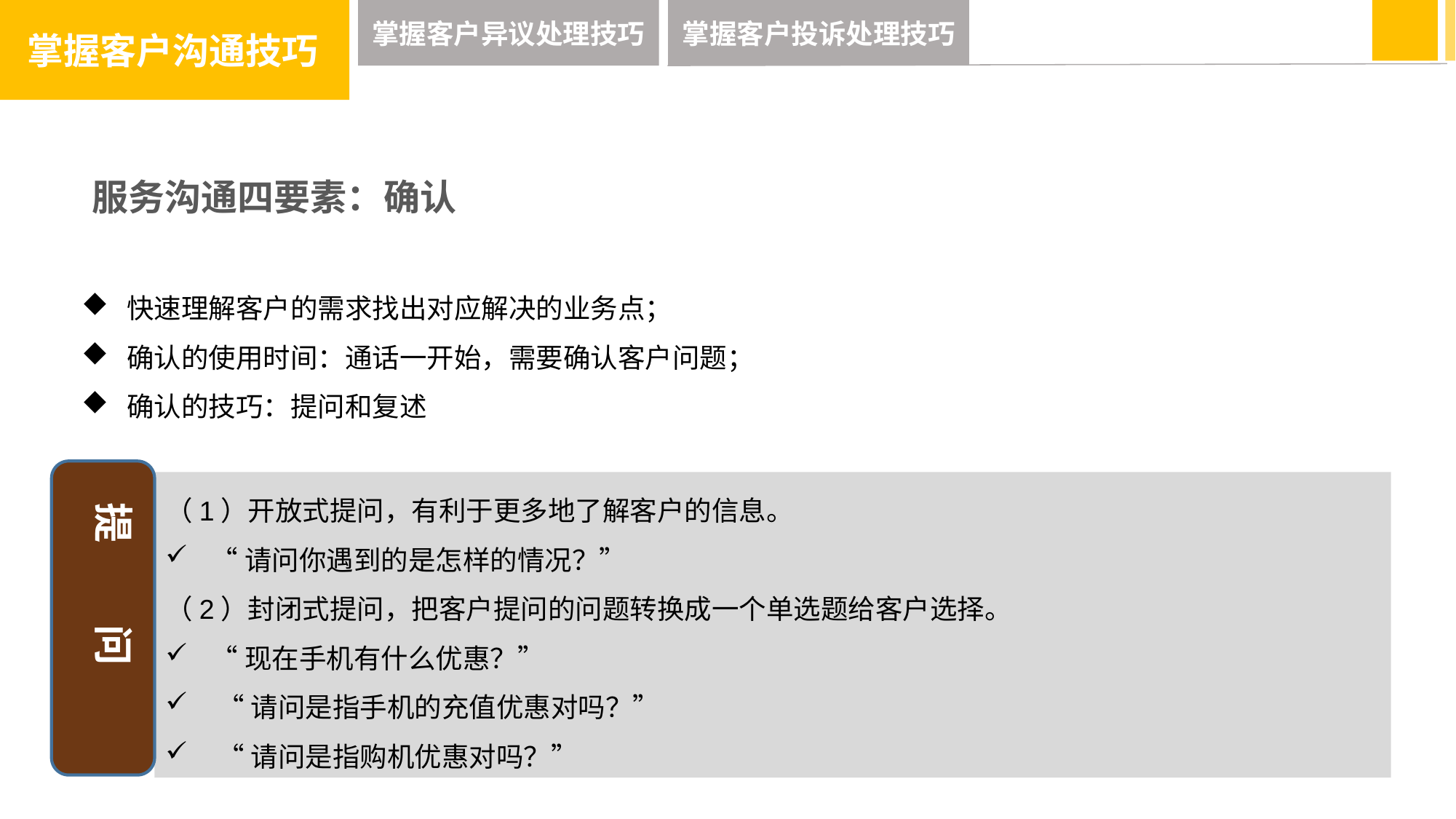

掌握客户沟通技巧
掌握客户异议处理技巧
掌握客户投诉处理技巧

服务沟通四要素：确认
快速理解客户的需求找出对应解决的业务点；
确认的使用时间：通话一开始，需要确认客户问题；
确认的技巧：提问和复述

（1）开放式提问，有利于更多地了解客户的信息。
“请问你遇到的是怎样的情况？”
（2）封闭式提问，把客户提问的问题转换成一个单选题给客户选择。
“现在手机有什么优惠？”
 “请问是指手机的充值优惠对吗？”
 “请问是指购机优惠对吗？”
提         问